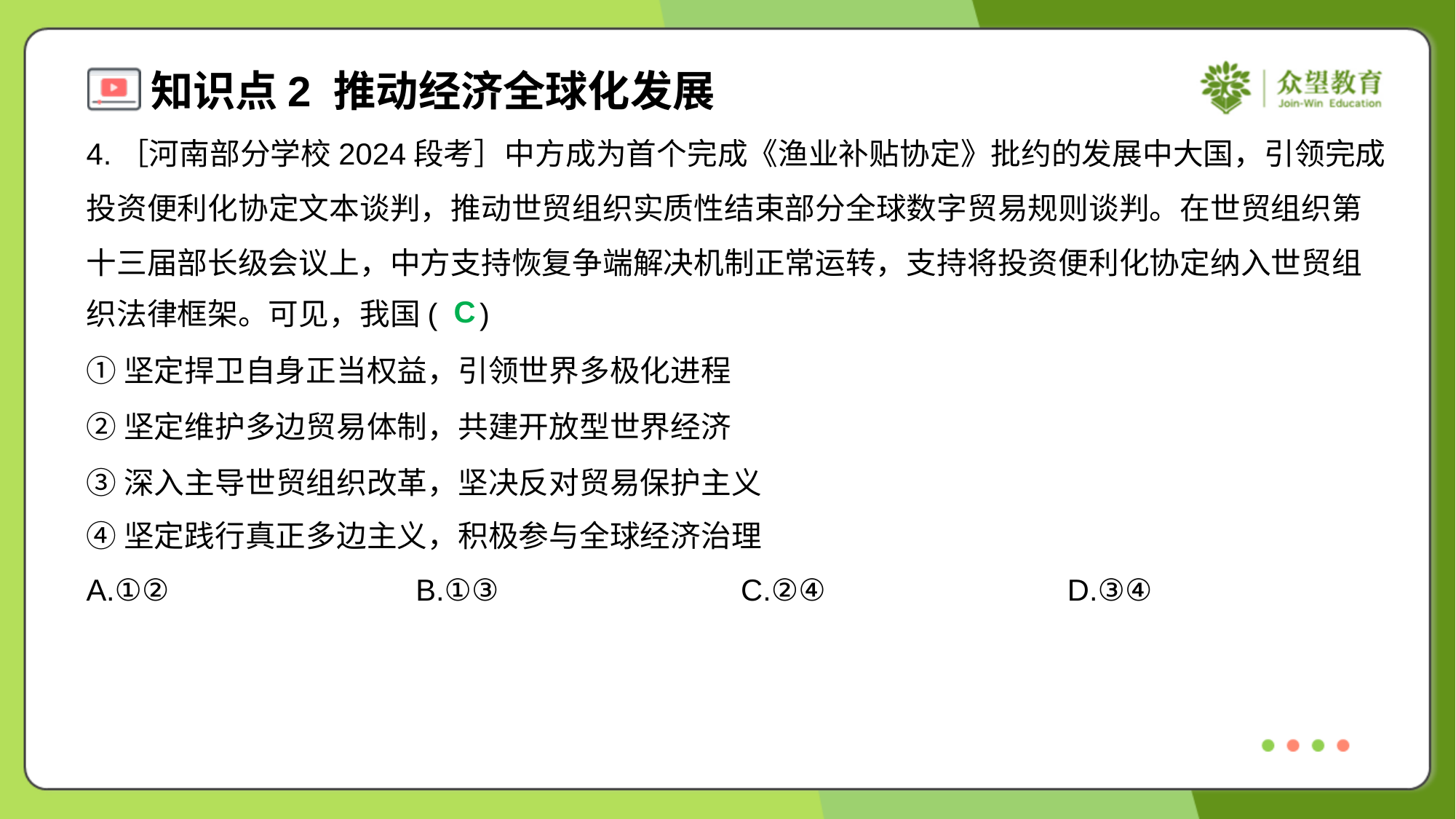

4.［河南部分学校2024段考］中方成为首个完成《渔业补贴协定》批约的发展中大国，引领完成
投资便利化协定文本谈判，推动世贸组织实质性结束部分全球数字贸易规则谈判。在世贸组织第
十三届部长级会议上，中方支持恢复争端解决机制正常运转，支持将投资便利化协定纳入世贸组
织法律框架。可见，我国(     )
C
①坚定捍卫自身正当权益，引领世界多极化进程
②坚定维护多边贸易体制，共建开放型世界经济
③深入主导世贸组织改革，坚决反对贸易保护主义
④坚定践行真正多边主义，积极参与全球经济治理
A.①②	B.①③	C.②④	D.③④